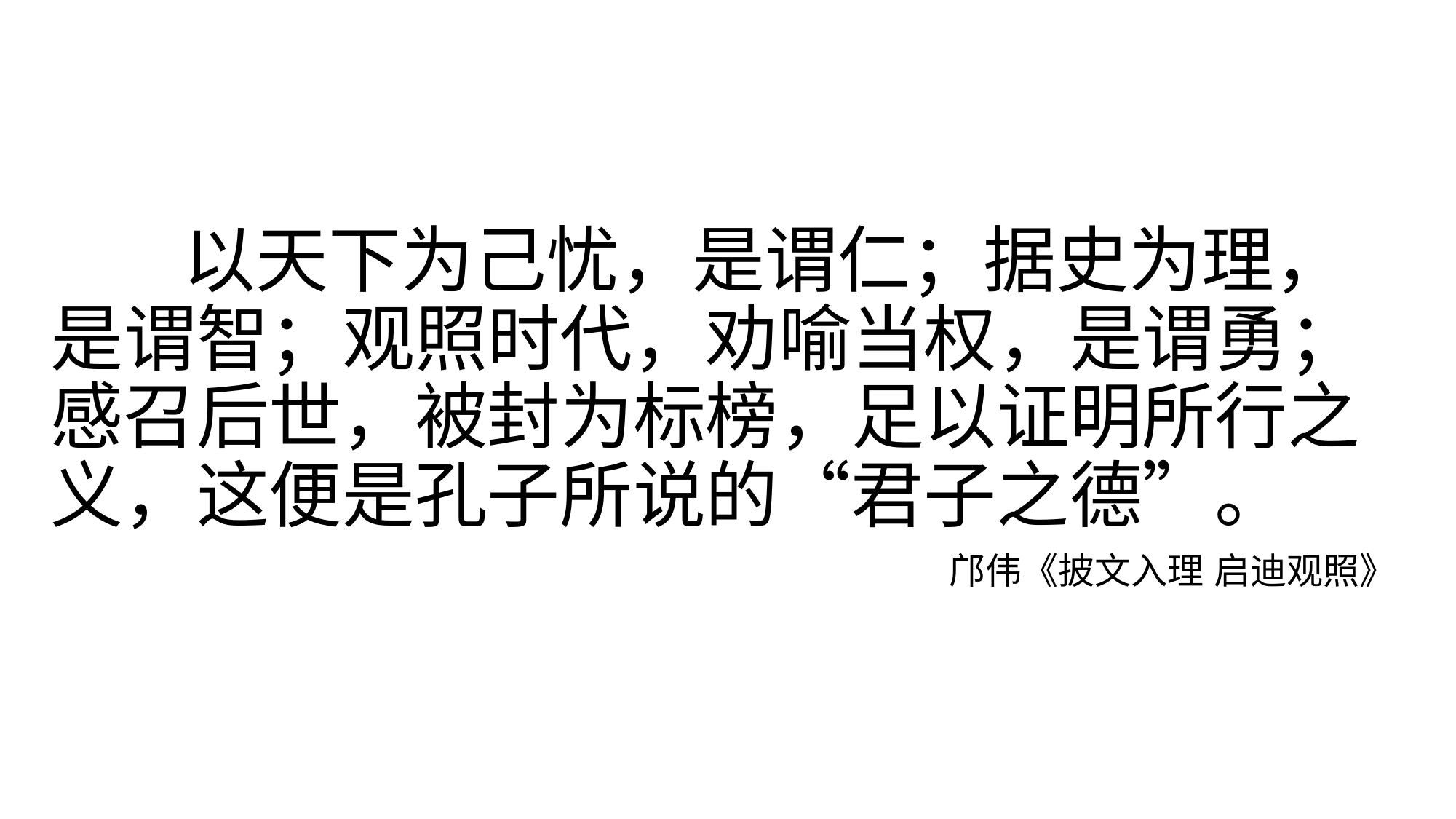

以天下为己忧，是谓仁；据史为理，是谓智；观照时代，劝喻当权，是谓勇；感召后世，被封为标榜，足以证明所行之义，这便是孔子所说的“君子之德”。
邝伟《披文入理 启迪观照》